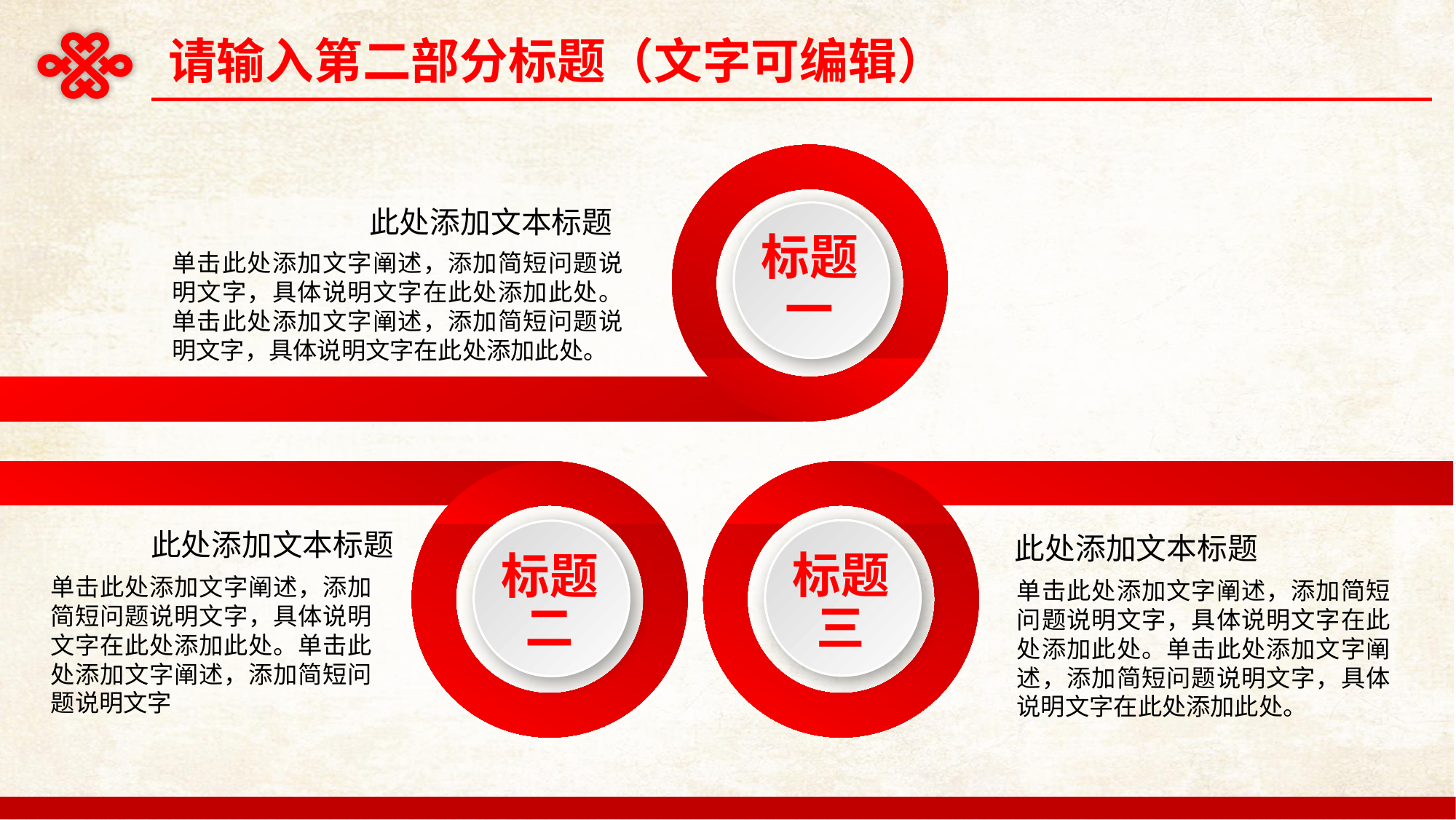

请输入第二部分标题（文字可编辑）

此处添加文本标题

标题
一
单击此处添加文字阐述，添加简短问题说明文字，具体说明文字在此处添加此处。单击此处添加文字阐述，添加简短问题说明文字，具体说明文字在此处添加此处。

此处添加文本标题

标题
三

标题
二
此处添加文本标题
单击此处添加文字阐述，添加简短问题说明文字，具体说明文字在此处添加此处。单击此处添加文字阐述，添加简短问题说明文字
单击此处添加文字阐述，添加简短问题说明文字，具体说明文字在此处添加此处。单击此处添加文字阐述，添加简短问题说明文字，具体说明文字在此处添加此处。